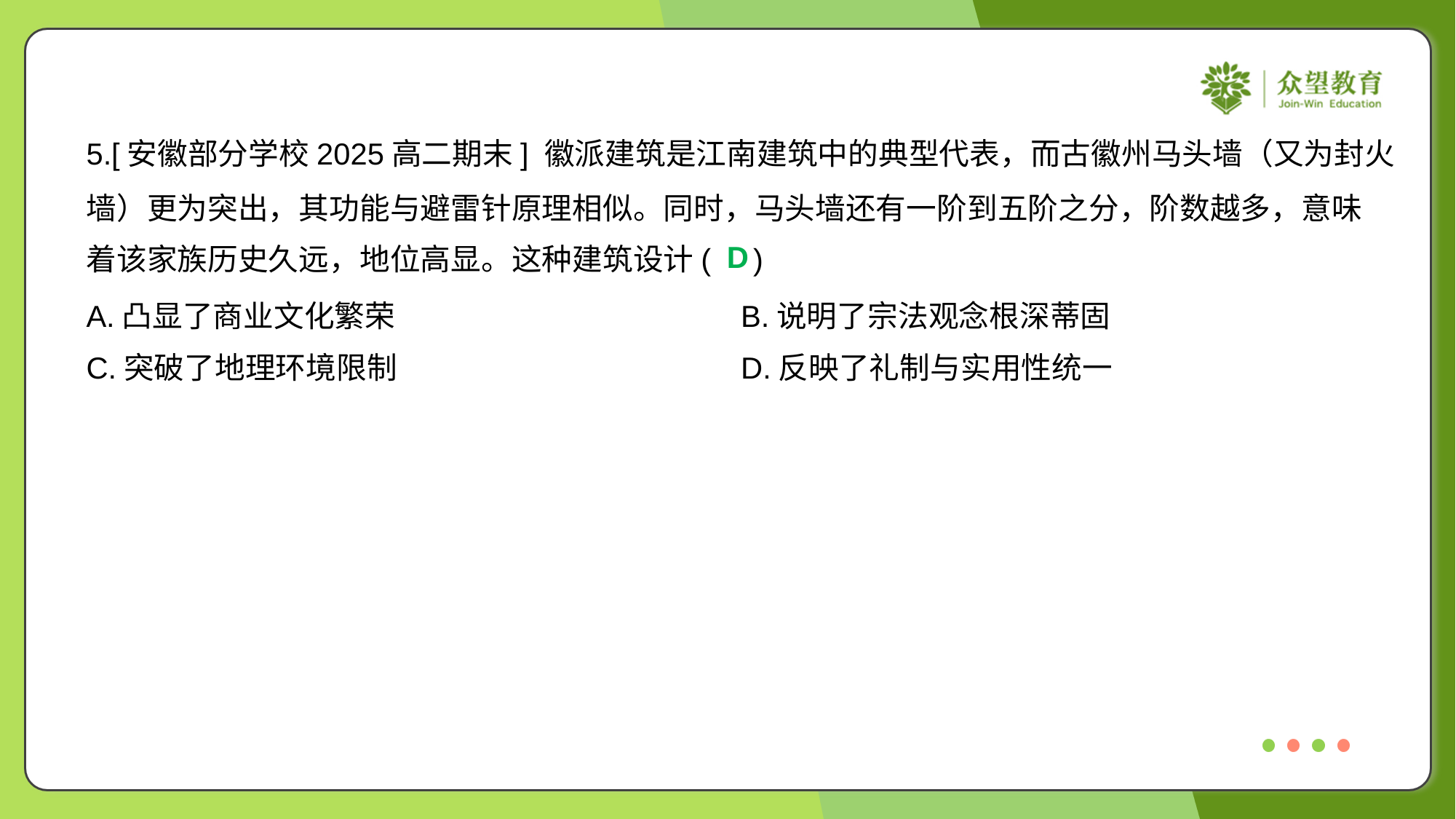

5.[安徽部分学校2025高二期末] 徽派建筑是江南建筑中的典型代表，而古徽州马头墙（又为封火
墙）更为突出，其功能与避雷针原理相似。同时，马头墙还有一阶到五阶之分，阶数越多，意味
着该家族历史久远，地位高显。这种建筑设计(     )
D
A.凸显了商业文化繁荣	B.说明了宗法观念根深蒂固
C.突破了地理环境限制	D.反映了礼制与实用性统一